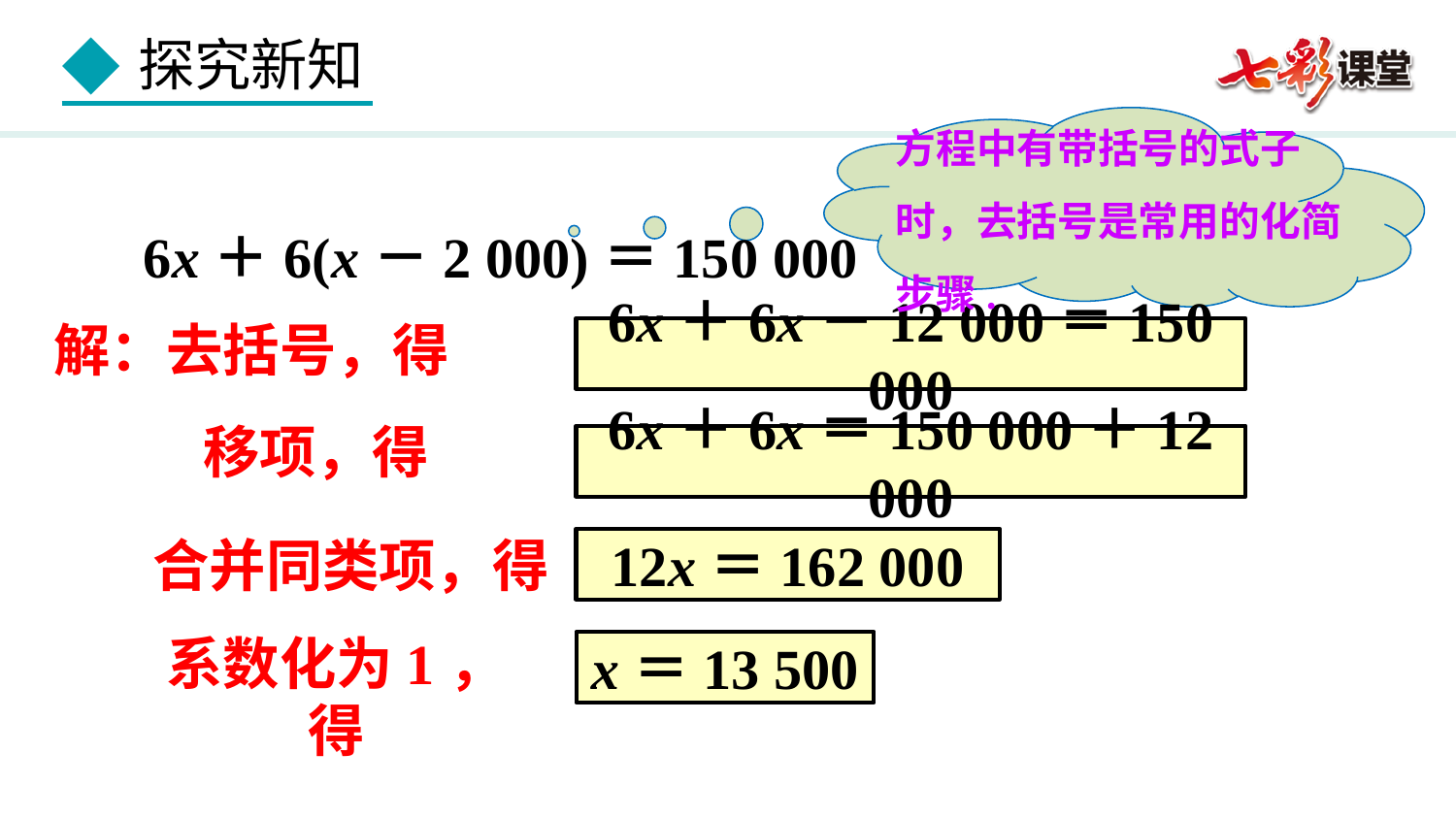

方程中有带括号的式子时，去括号是常用的化简步骤.
6x＋6(x－2 000)＝150 000
解：去括号，得
6x＋6x－12 000＝150 000
移项，得
6x＋6x＝150 000＋12 000
合并同类项，得
12x＝162 000
系数化为1，得
x＝13 500